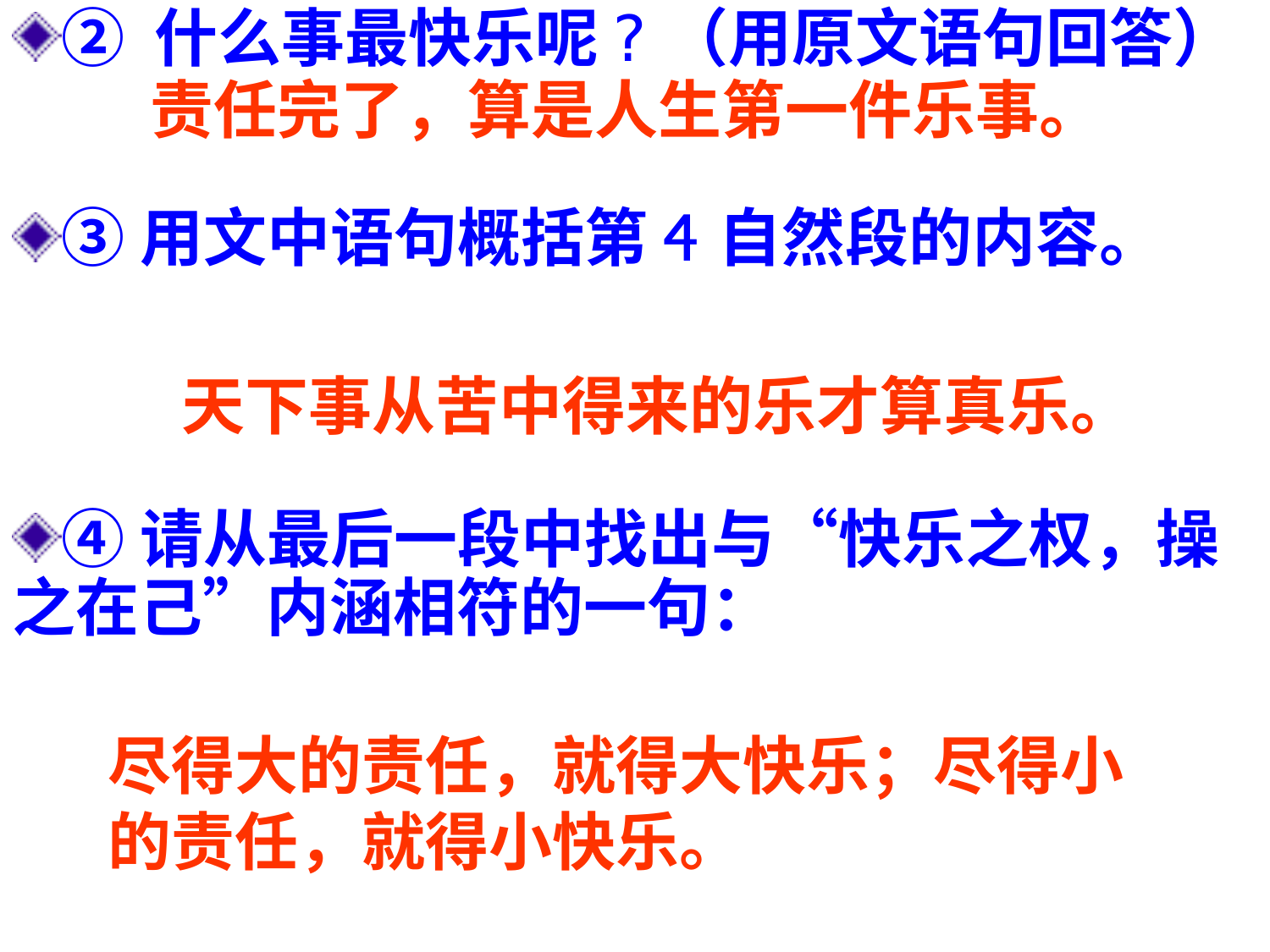

② 什么事最快乐呢?（用原文语句回答）

③用文中语句概括第4自然段的内容。

④请从最后一段中找出与“快乐之权，操之在己”内涵相符的一句：

责任完了，算是人生第一件乐事。
天下事从苦中得来的乐才算真乐。

尽得大的责任，就得大快乐；尽得小的责任，就得小快乐。